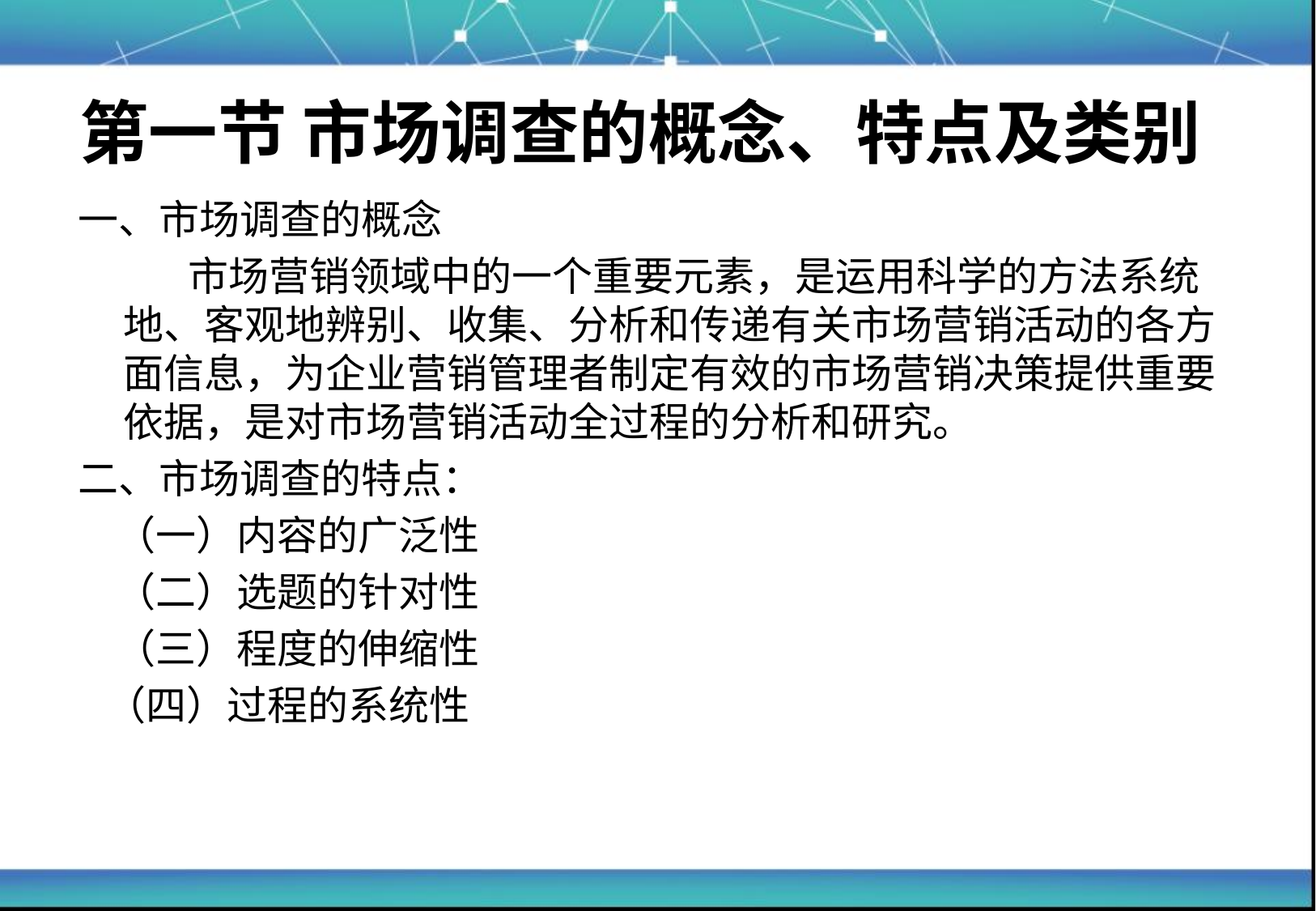

# 第一节 市场调查的概念、特点及类别
一、市场调查的概念
           市场营销领域中的一个重要元素，是运用科学的方法系统地、客观地辨别、收集、分析和传递有关市场营销活动的各方面信息，为企业营销管理者制定有效的市场营销决策提供重要依据，是对市场营销活动全过程的分析和研究。
二、市场调查的特点：
   （一）内容的广泛性
   （二）选题的针对性
   （三）程度的伸缩性
  （四）过程的系统性